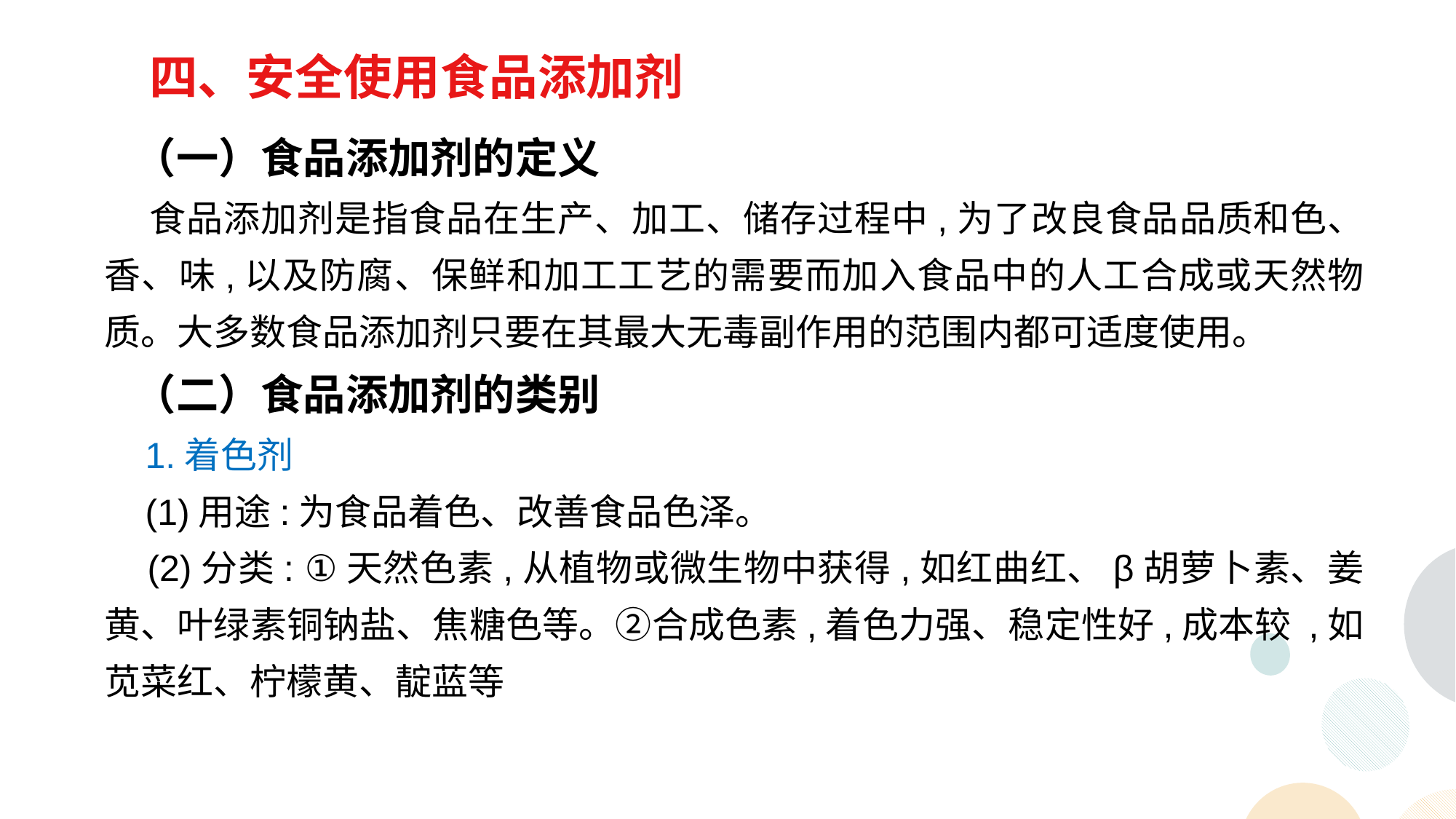

四、安全使用食品添加剂
  （一）食品添加剂的定义
    食品添加剂是指食品在生产、加工、储存过程中,为了改良食品品质和色、香、味,以及防腐、保鲜和加工工艺的需要而加入食品中的人工合成或天然物质。大多数食品添加剂只要在其最大无毒副作用的范围内都可适度使用。
  （二）食品添加剂的类别
    1.着色剂
    (1)用途:为食品着色、改善食品色泽。
    (2)分类: ①天然色素,从植物或微生物中获得,如红曲红、β胡萝卜素、姜黄、叶绿素铜钠盐、焦糖色等。②合成色素,着色力强、稳定性好,成本较 ,如苋菜红、柠檬黄、靛蓝等